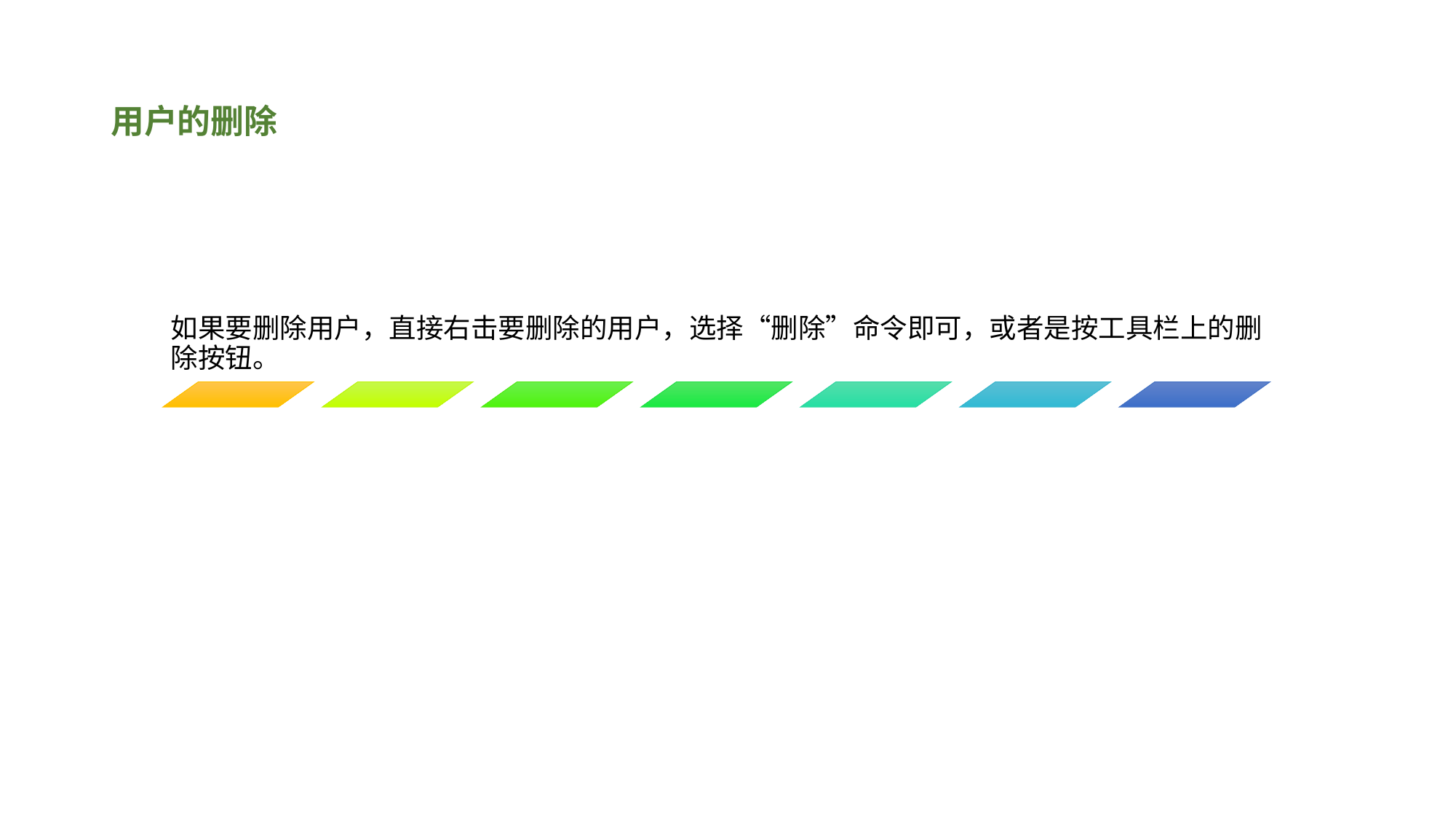

# 用户的删除
如果要删除用户，直接右击要删除的用户，选择“删除”命令即可，或者是按工具栏上的删除按钮。